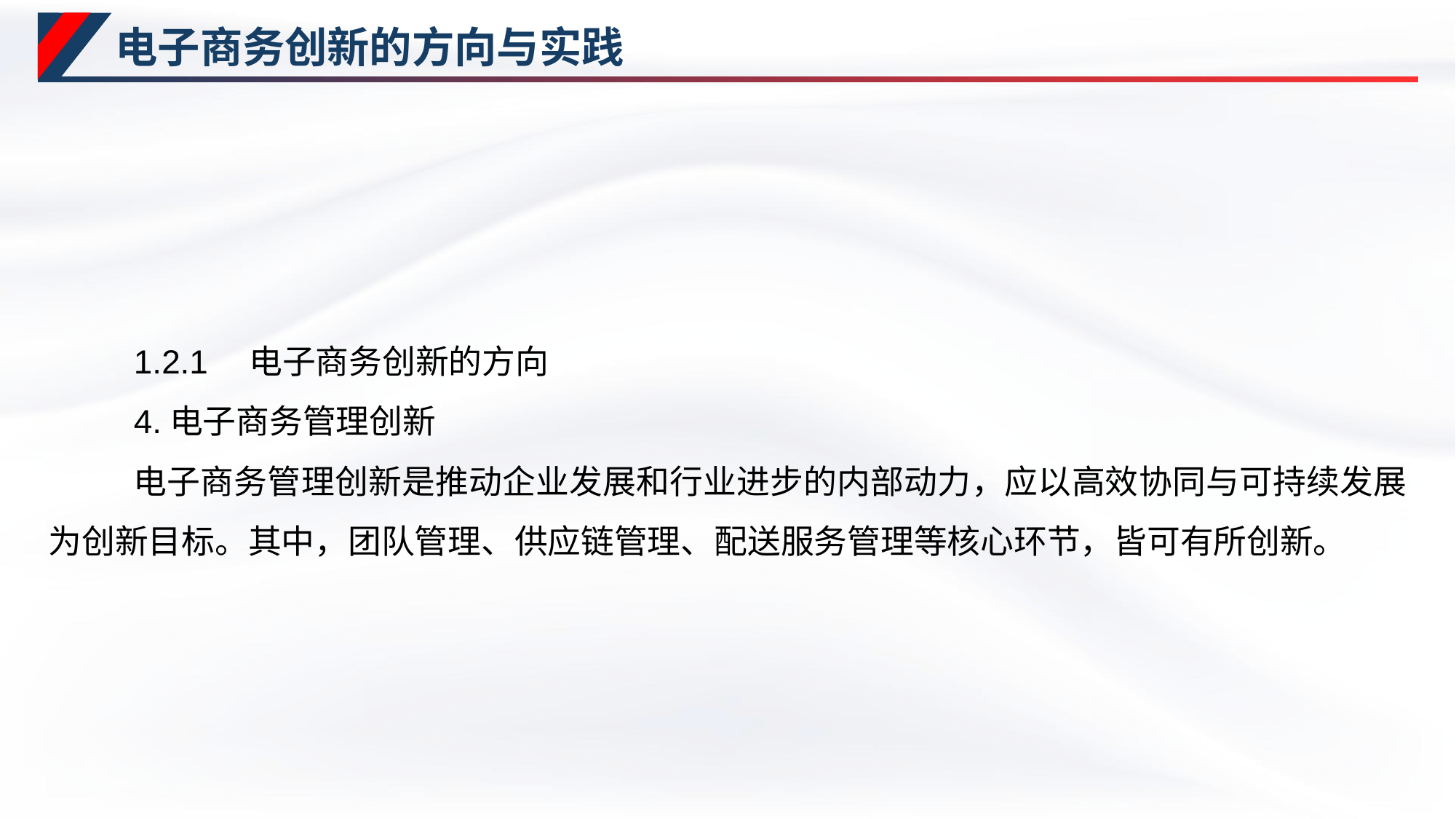

# 电子商务创新的方向与实践
1.2.1　电子商务创新的方向
4.电子商务管理创新
电子商务管理创新是推动企业发展和行业进步的内部动力，应以高效协同与可持续发展为创新目标。其中，团队管理、供应链管理、配送服务管理等核心环节，皆可有所创新。